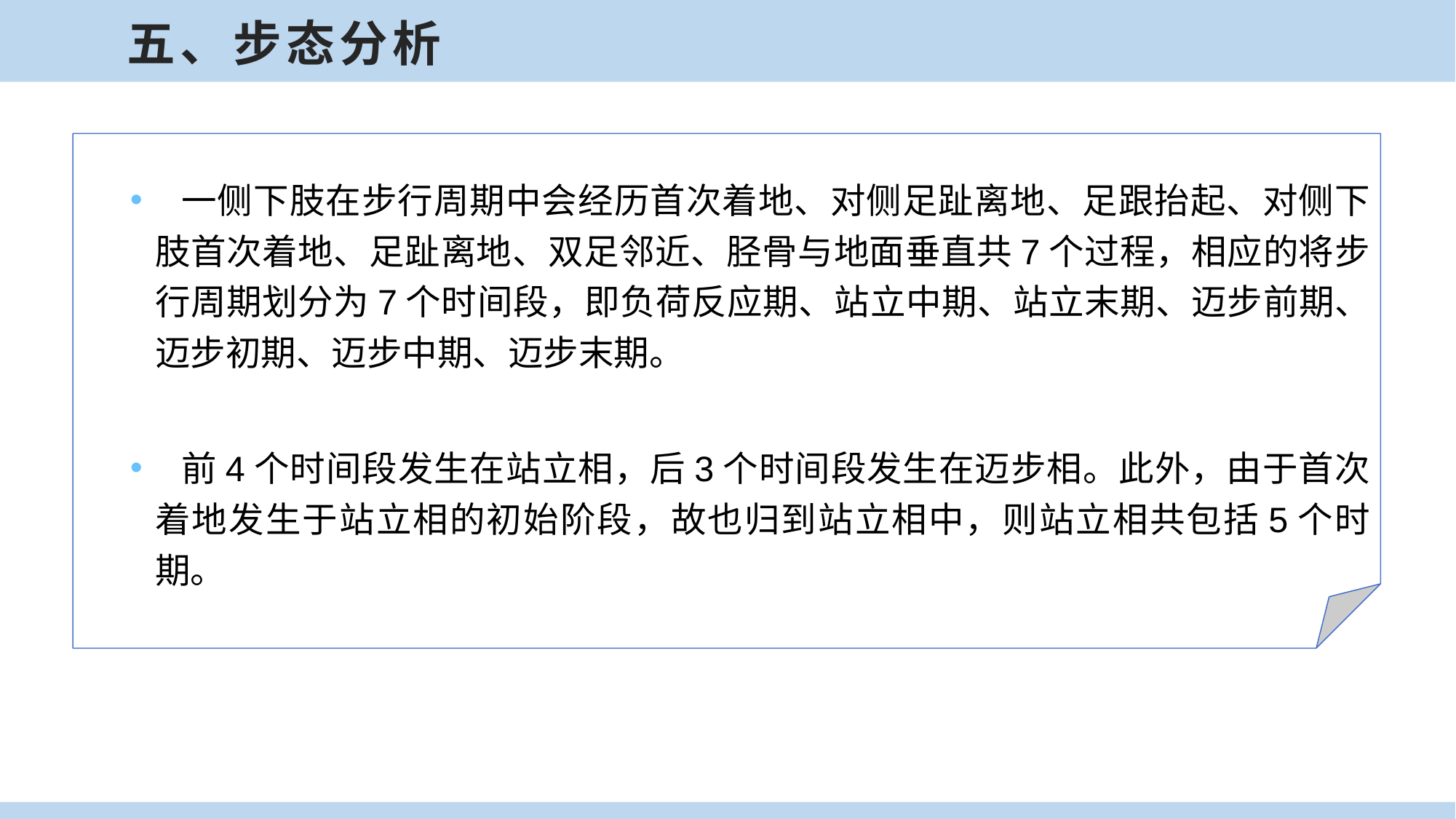

五、步态分析

  一侧下肢在步行周期中会经历首次着地、对侧足趾离地、足跟抬起、对侧下肢首次着地、足趾离地、双足邻近、胫骨与地面垂直共7个过程，相应的将步行周期划分为7个时间段，即负荷反应期、站立中期、站立末期、迈步前期、迈步初期、迈步中期、迈步末期。

  前4个时间段发生在站立相，后3个时间段发生在迈步相。此外，由于首次着地发生于站立相的初始阶段，故也归到站立相中，则站立相共包括5个时期。